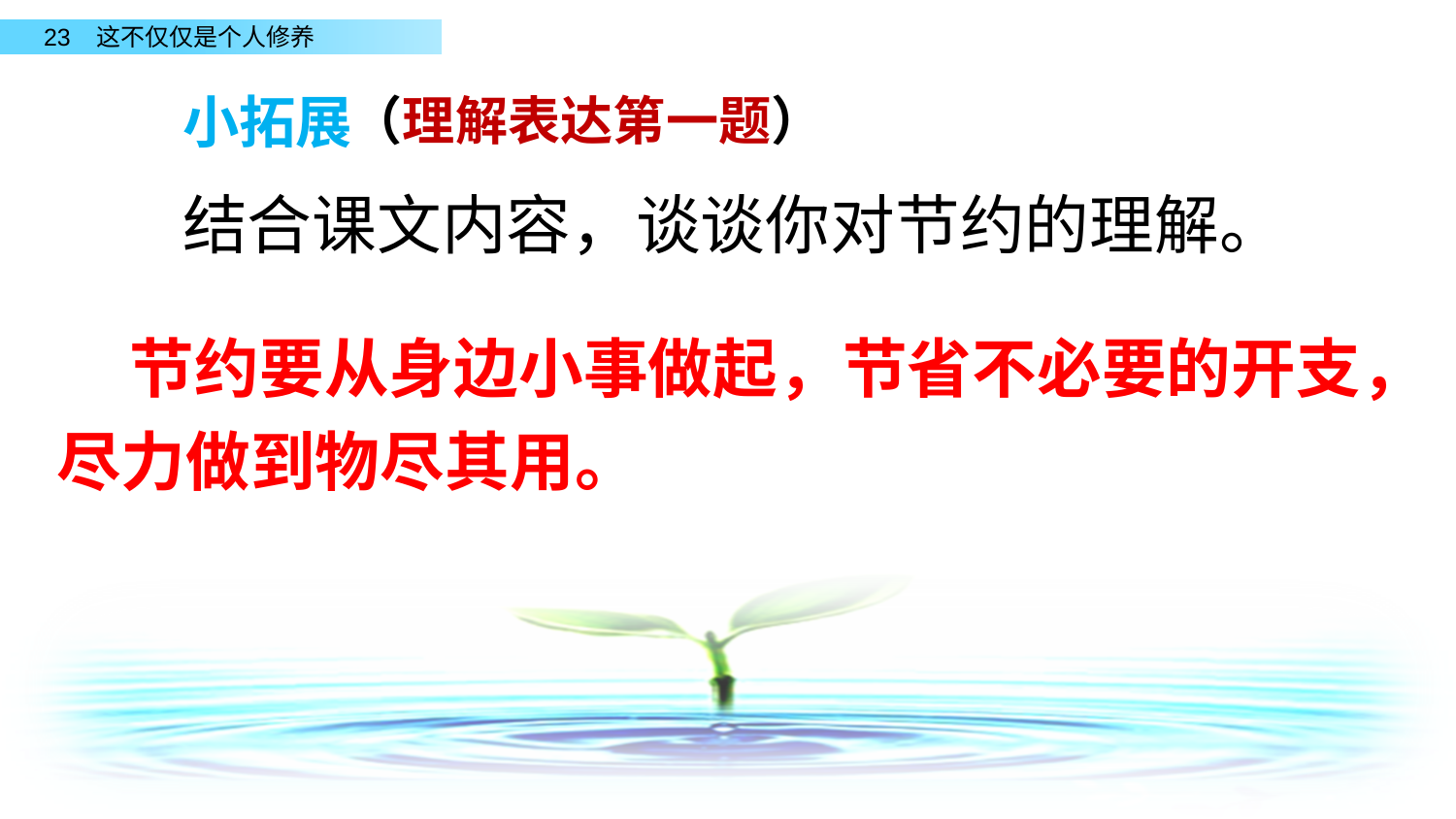

（理解表达第一题）
小拓展
结合课文内容，谈谈你对节约的理解。
    节约要从身边小事做起，节省不必要的开支，尽力做到物尽其用。